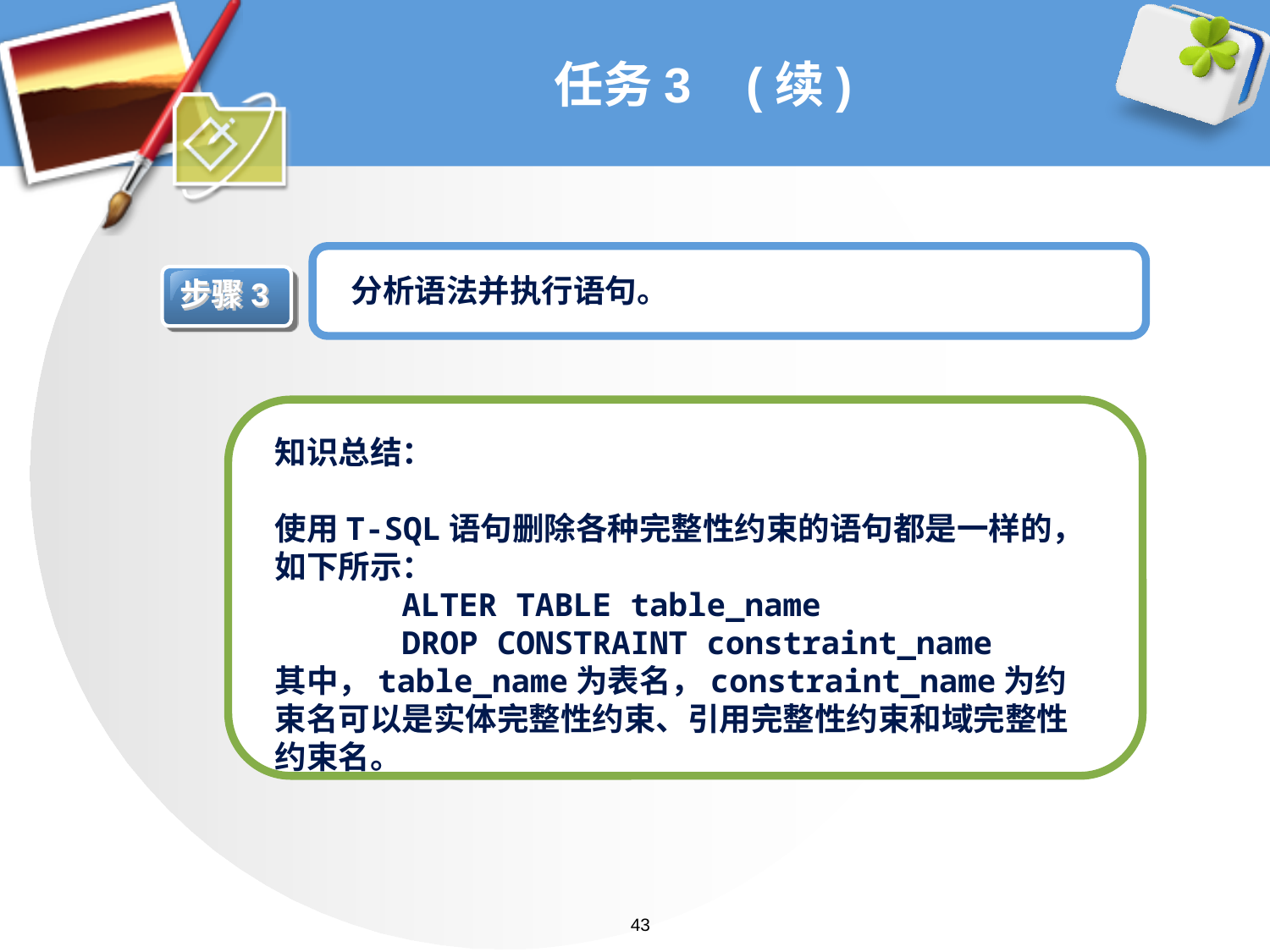

# 任务3    (续)

分析语法并执行语句。

步骤3

知识总结：

使用T-SQL语句删除各种完整性约束的语句都是一样的，如下所示：
	ALTER TABLE table_name
	DROP CONSTRAINT constraint_name
其中，table_name为表名，constraint_name为约束名可以是实体完整性约束、引用完整性约束和域完整性约束名。
43